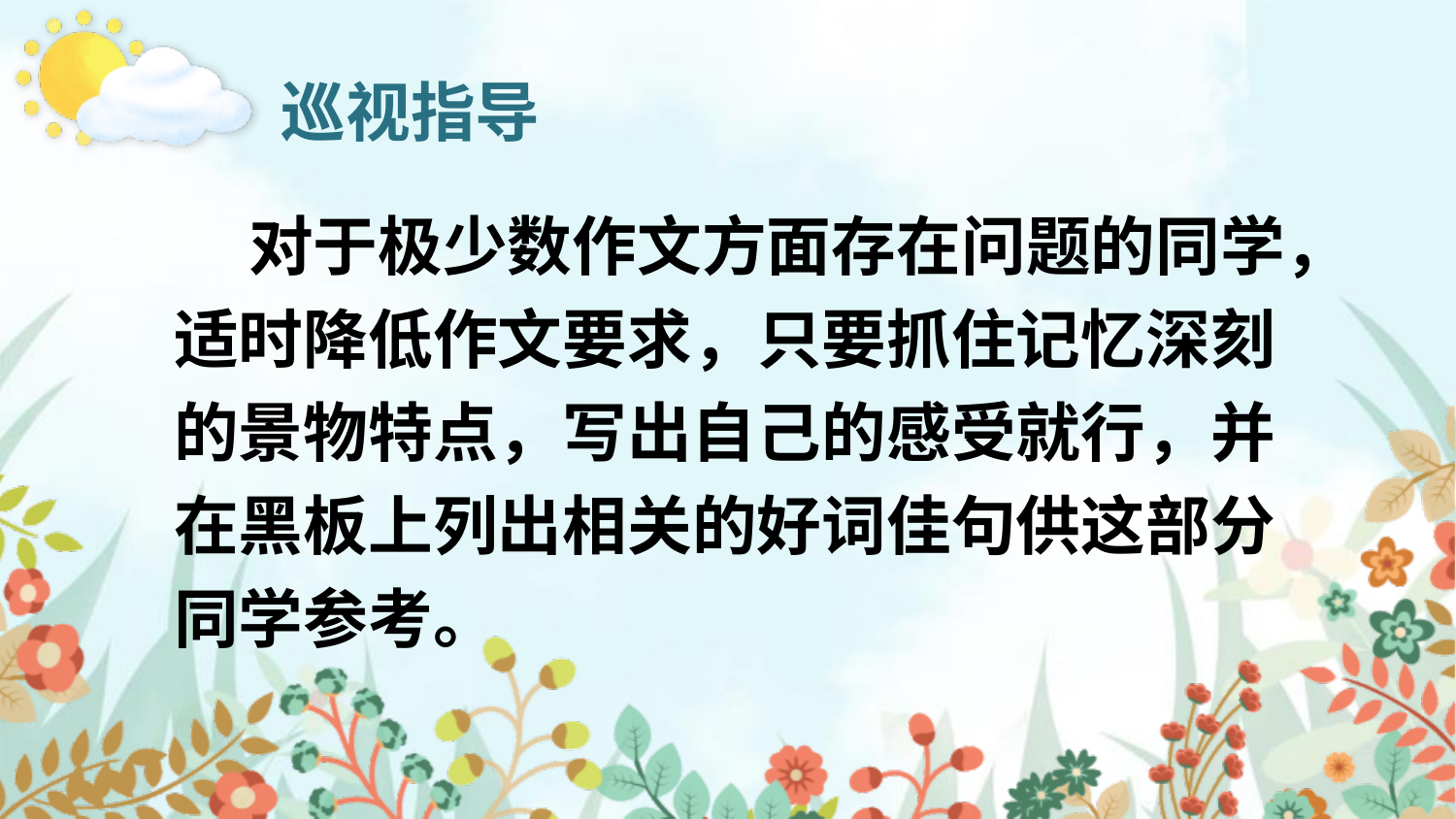

巡视指导
    对于极少数作文方面存在问题的同学，适时降低作文要求，只要抓住记忆深刻的景物特点，写出自己的感受就行，并在黑板上列出相关的好词佳句供这部分同学参考。